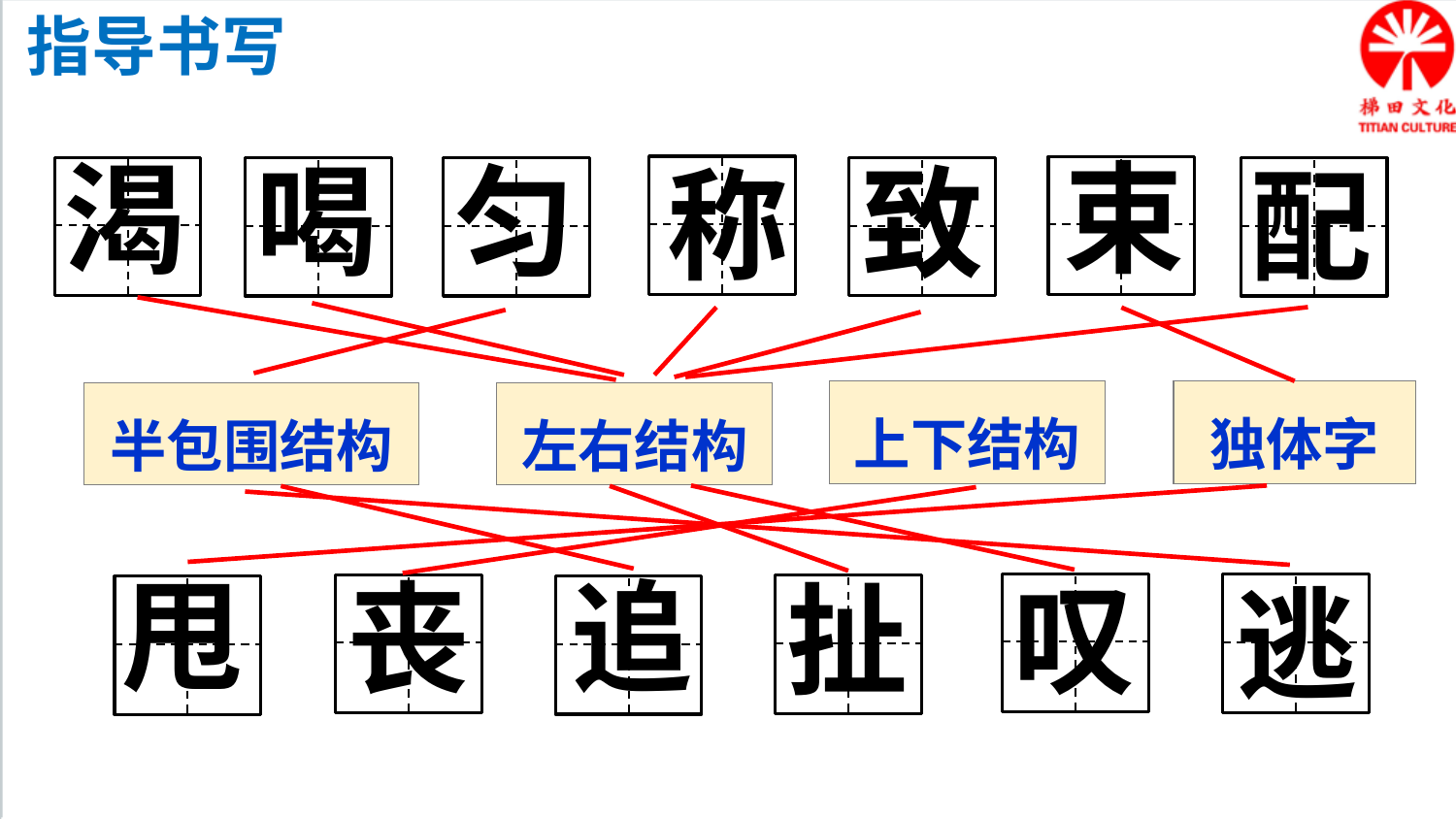

指导书写
束

渴

喝

匀

致

称

配

上下结构
独体字
半包围结构
左右结构
甩

追

丧

叹

扯

逃